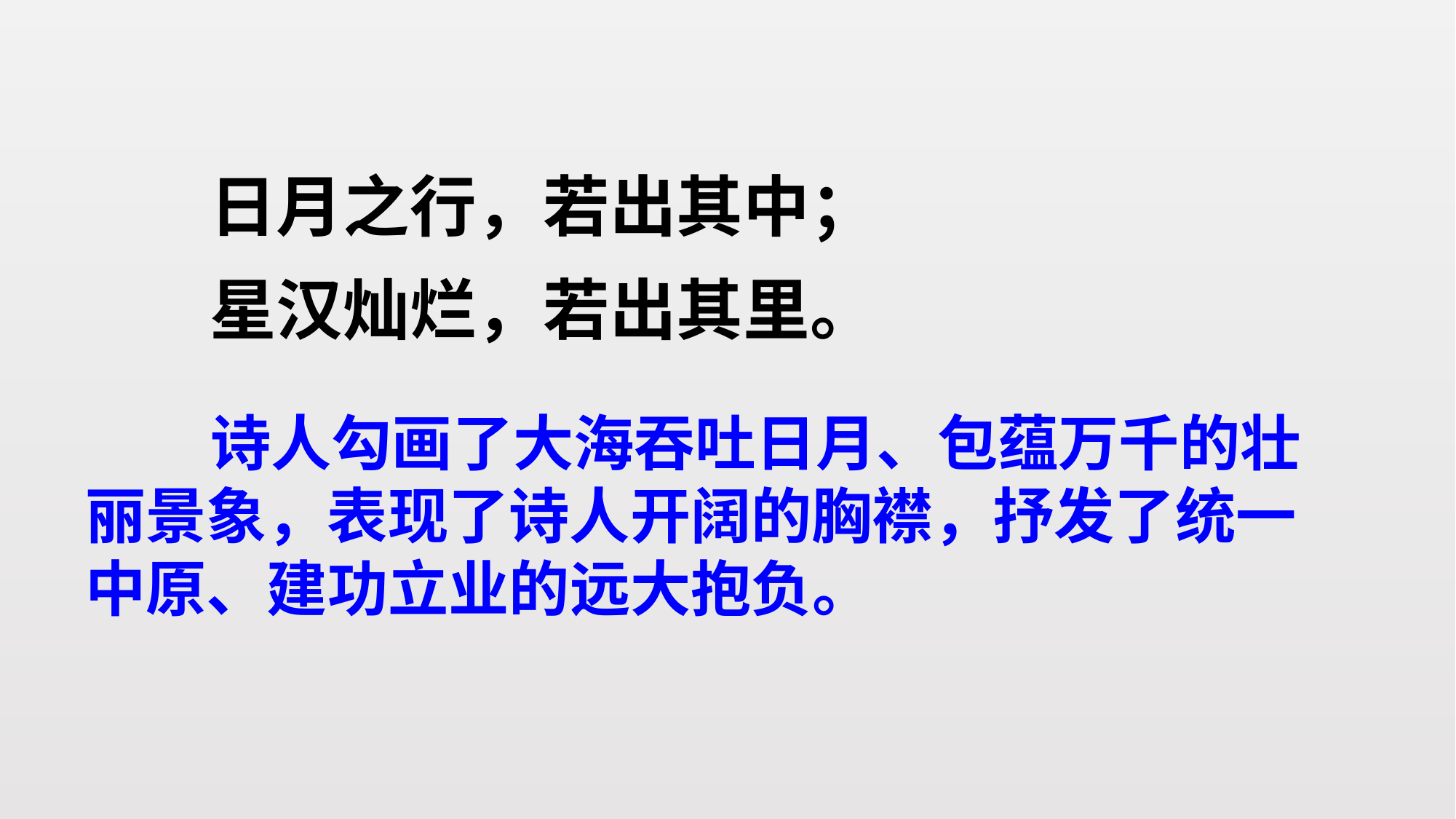

日月之行，若出其中；
星汉灿烂，若出其里。
        诗人勾画了大海吞吐日月、包蕴万千的壮丽景象，表现了诗人开阔的胸襟，抒发了统一中原、建功立业的远大抱负。